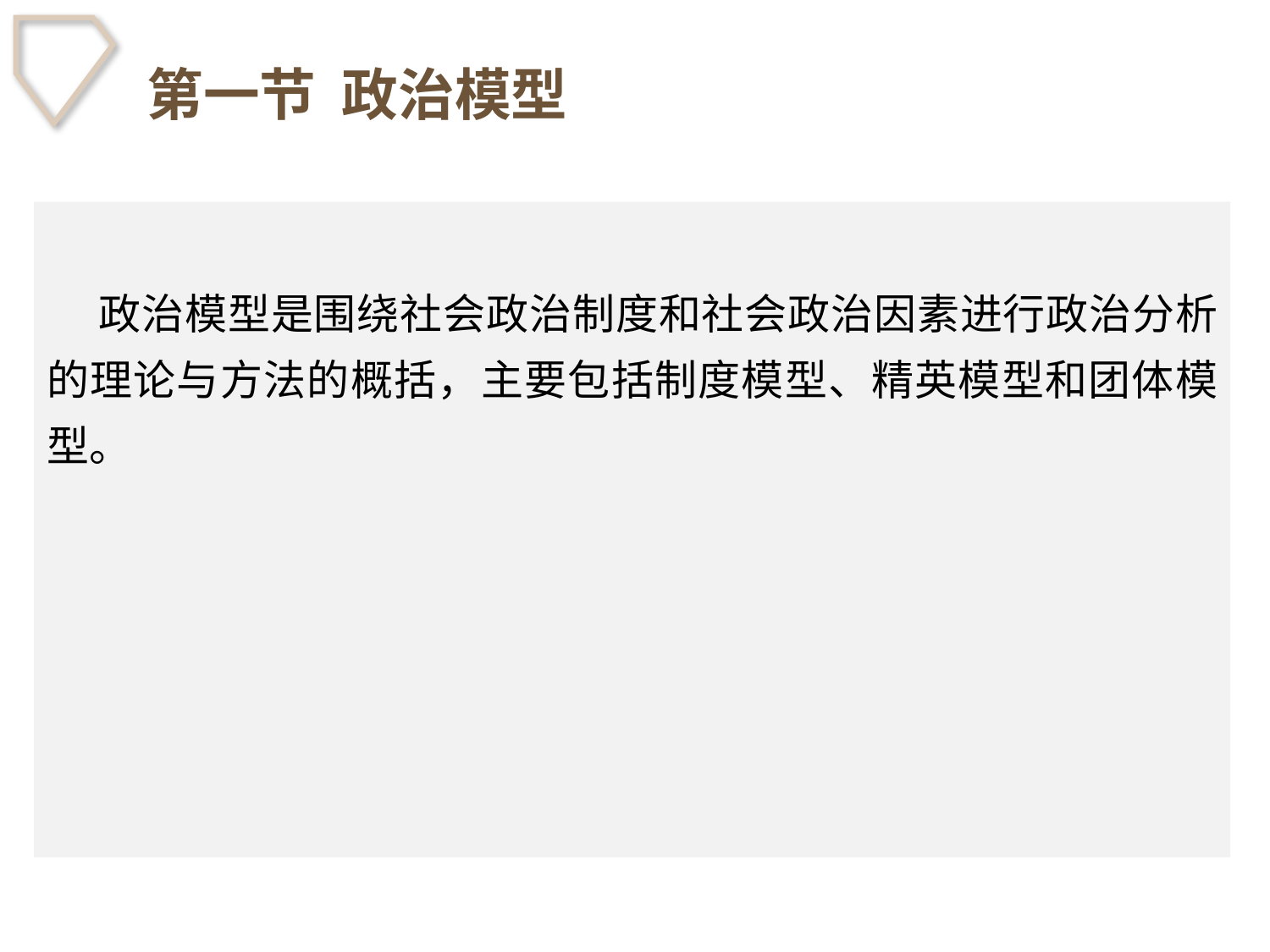

# 第一节  政治模型

    政治模型是围绕社会政治制度和社会政治因素进行政治分析的理论与方法的概括，主要包括制度模型、精英模型和团体模型。